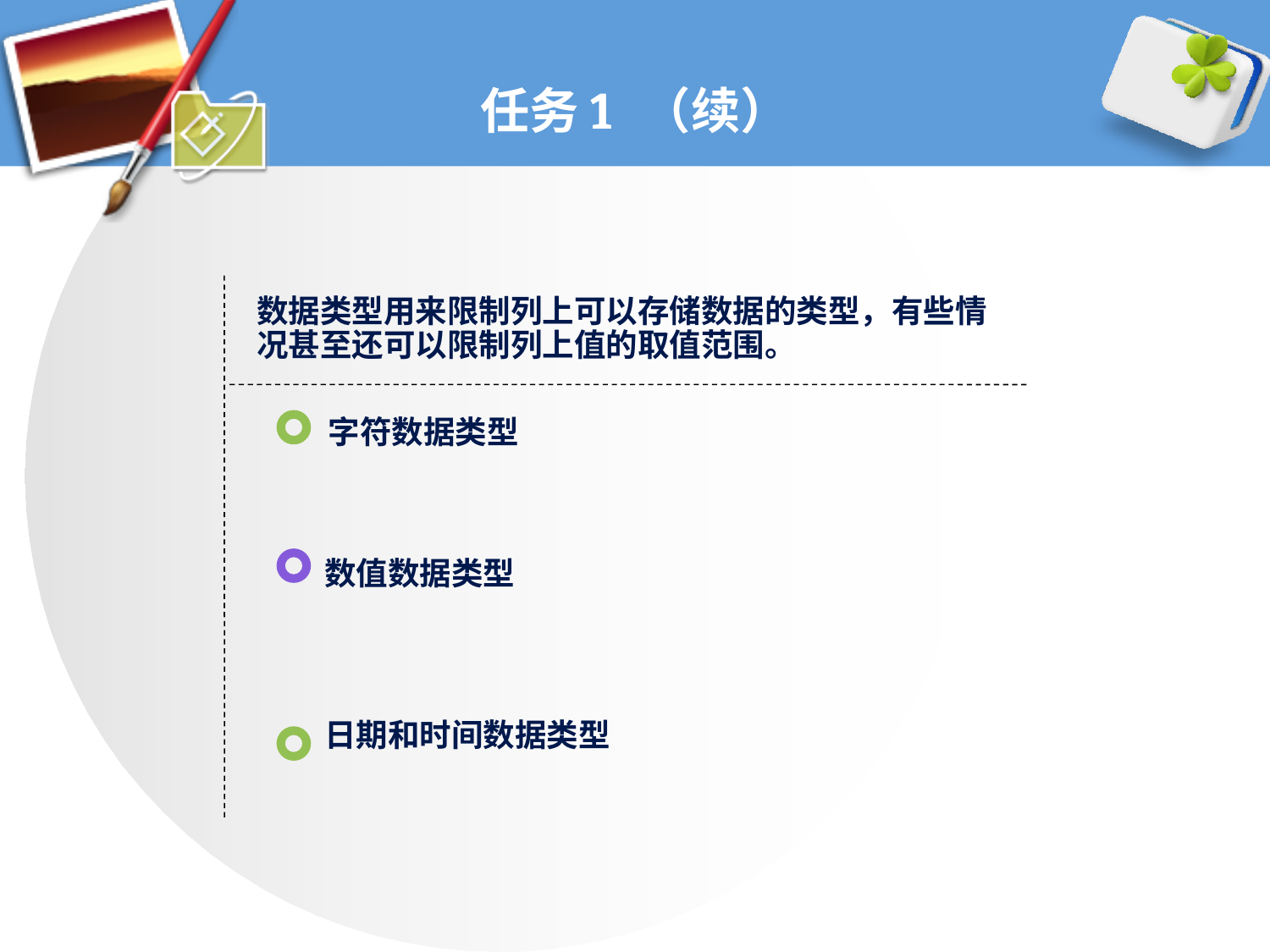

# 任务1  （续）

数据类型用来限制列上可以存储数据的类型，有些情况甚至还可以限制列上值的取值范围。
字符数据类型

数值数据类型

日期和时间数据类型